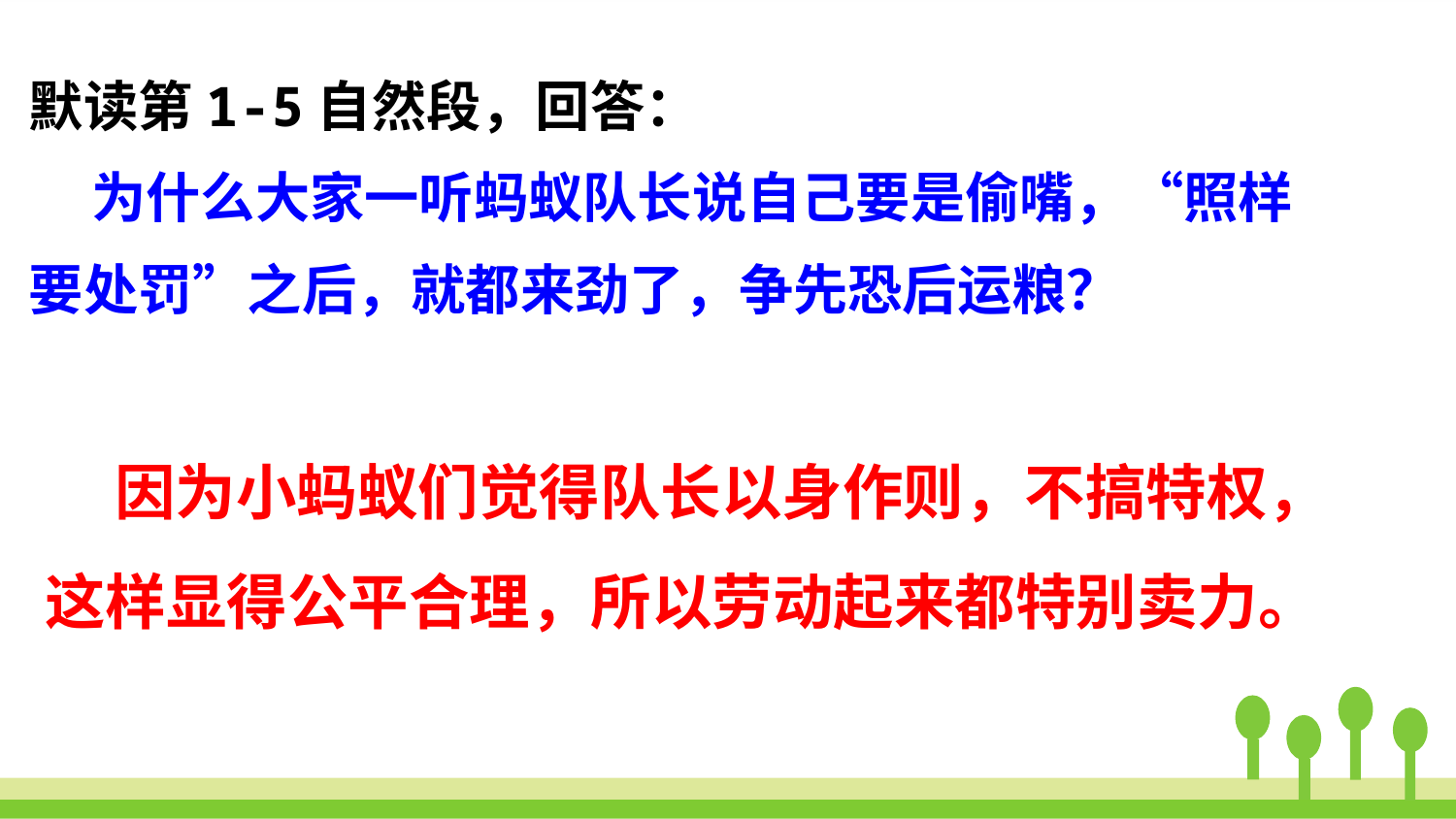

默读第1-5自然段，回答：
    为什么大家一听蚂蚁队长说自己要是偷嘴，“照样要处罚”之后，就都来劲了，争先恐后运粮？
    因为小蚂蚁们觉得队长以身作则，不搞特权，这样显得公平合理，所以劳动起来都特别卖力。